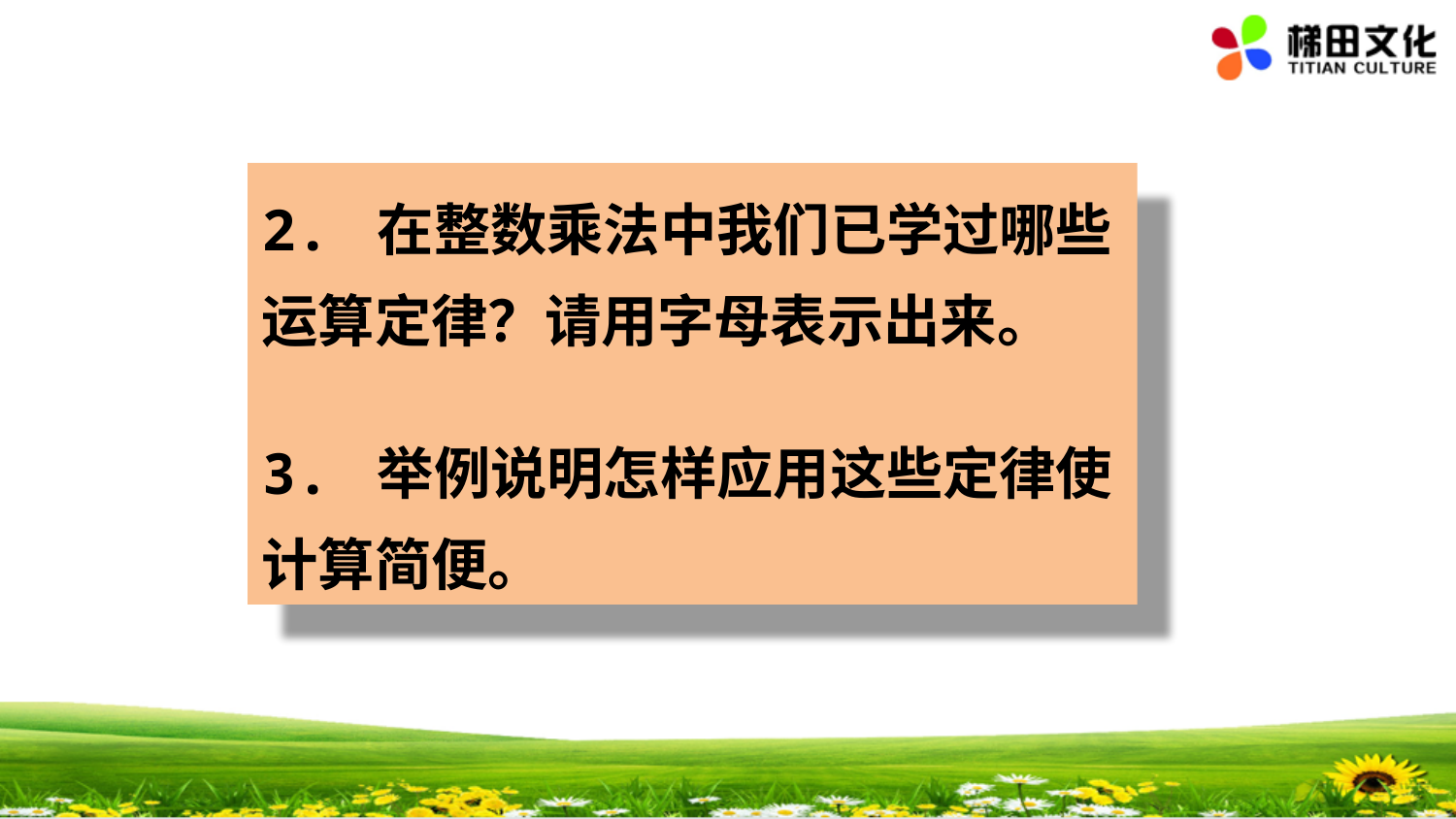

2. 在整数乘法中我们已学过哪些运算定律？请用字母表示出来。
3. 举例说明怎样应用这些定律使计算简便。